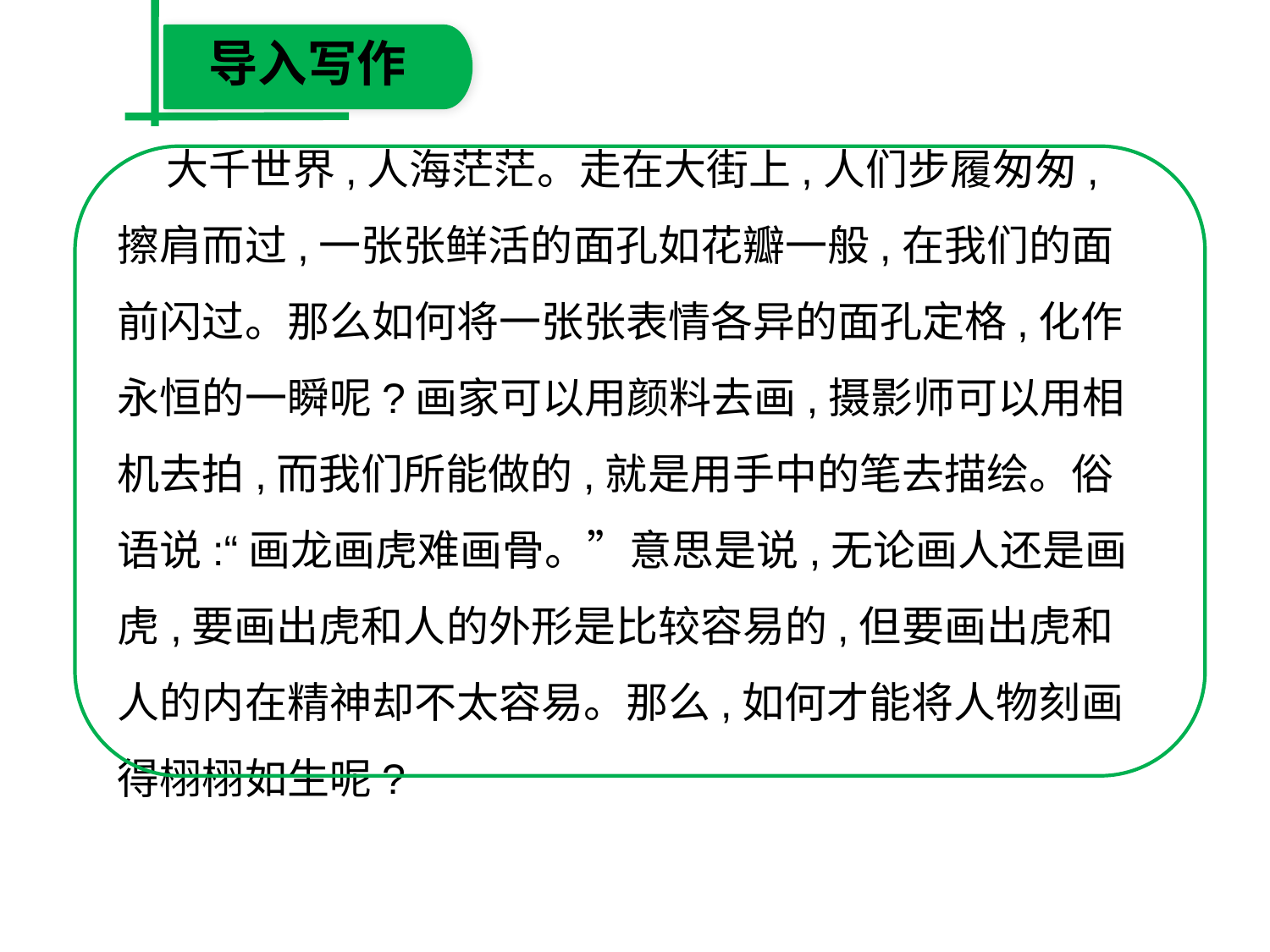

导入写作

　         大千世界,人海茫茫。走在大街上,人们步履匆匆,擦肩而过,一张张鲜活的面孔如花瓣一般,在我们的面前闪过。那么如何将一张张表情各异的面孔定格,化作永恒的一瞬呢?画家可以用颜料去画,摄影师可以用相机去拍,而我们所能做的,就是用手中的笔去描绘。俗语说:“画龙画虎难画骨。”意思是说,无论画人还是画虎,要画出虎和人的外形是比较容易的,但要画出虎和人的内在精神却不太容易。那么,如何才能将人物刻画得栩栩如生呢?